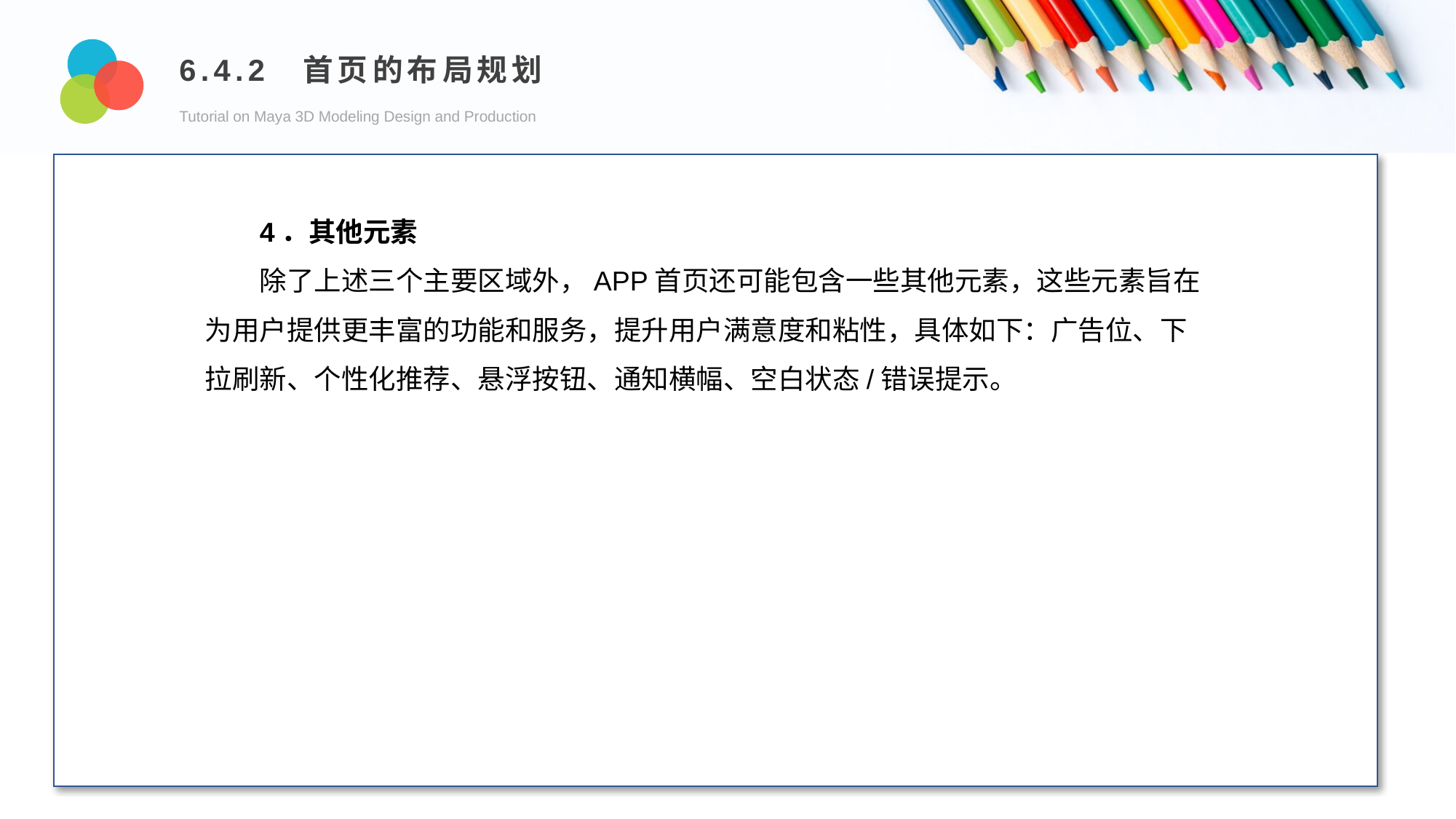

6.4.2  首页的布局规划
Tutorial on Maya 3D Modeling Design and Production
Design and Production
4．其他元素
除了上述三个主要区域外，APP首页还可能包含一些其他元素，这些元素旨在为用户提供更丰富的功能和服务，提升用户满意度和粘性，具体如下：广告位、下拉刷新、个性化推荐、悬浮按钮、通知横幅、空白状态/错误提示。